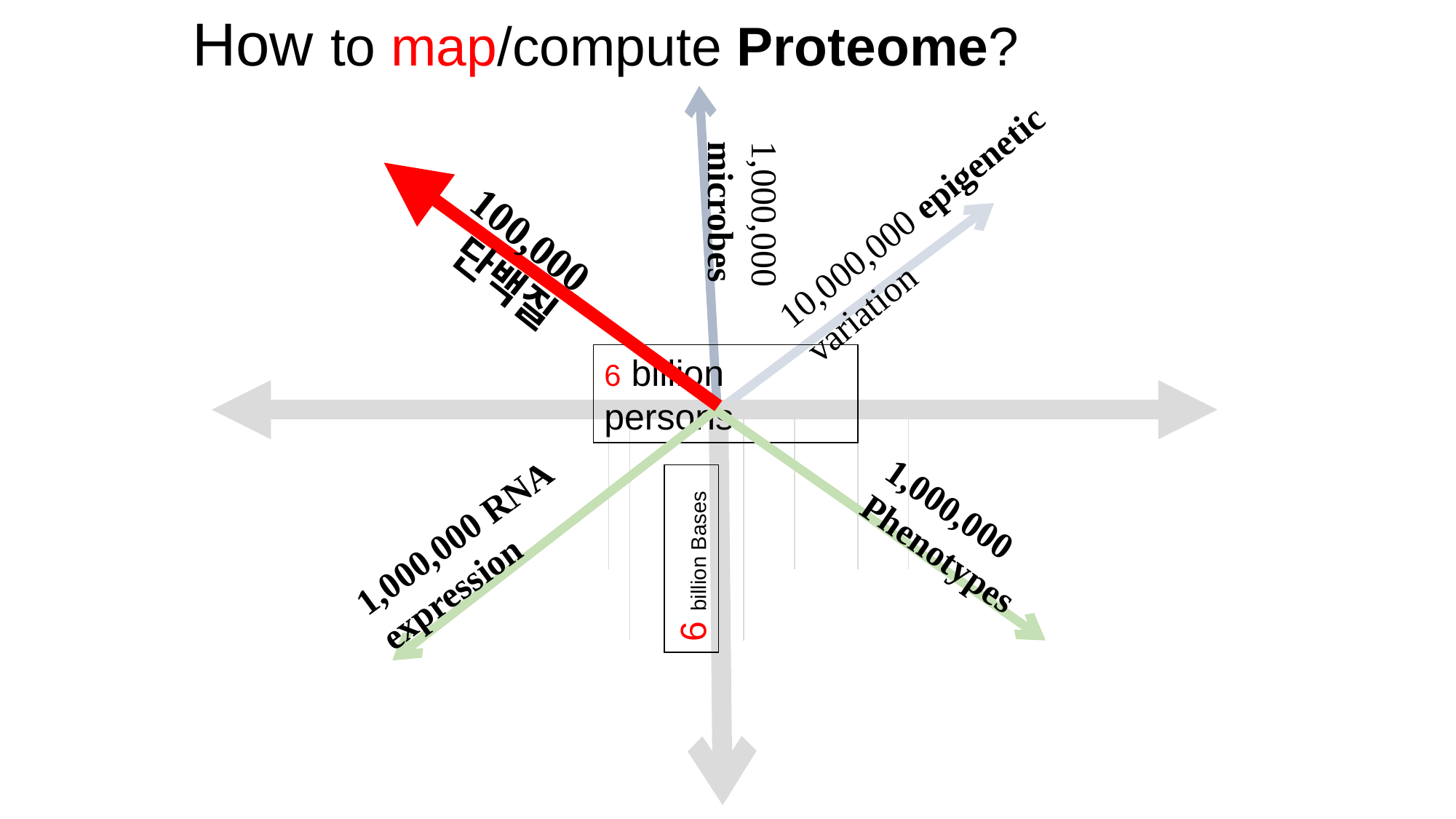

How to map/compute Proteome?
10,000,000 epigenetic variation
1,000,000 microbes
100,000
 단백질
6 billion persons
6 billion Bases
1,000,000 Phenotypes
1,000,000 RNA expression